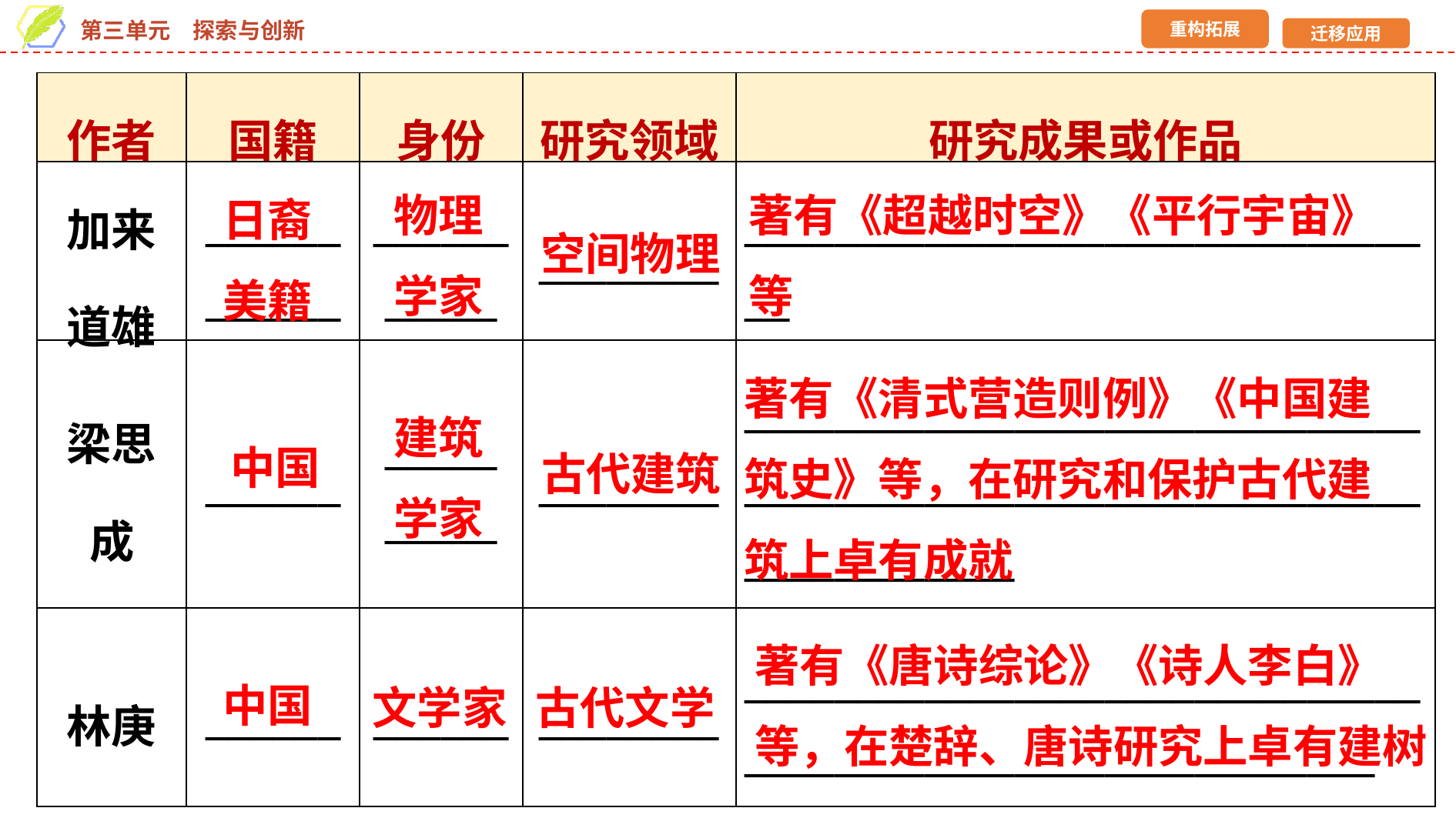

| 作者 | 国籍 | 身份 | 研究领域 | 研究成果或作品 |
| --- | --- | --- | --- | --- |
| 加来 道雄 | \_\_\_\_\_\_\_\_\_\_\_\_ | \_\_\_\_\_\_\_\_\_\_\_ | \_\_\_\_\_\_\_\_ | \_\_\_\_\_\_\_\_\_\_\_\_\_\_\_\_\_\_\_\_\_\_\_\_\_\_\_\_\_\_\_\_ |
| 梁思成 | \_\_\_\_\_\_ | \_\_\_\_\_ \_\_\_\_\_ | \_\_\_\_\_\_\_\_ | \_\_\_\_\_\_\_\_\_\_\_\_\_\_\_\_\_\_\_\_\_\_\_\_\_\_\_\_\_\_\_\_\_\_\_\_\_\_\_\_\_\_\_\_\_\_\_\_\_\_\_\_\_\_\_\_\_\_\_\_\_\_\_\_\_\_\_\_\_\_\_\_ |
| 林庚 | \_\_\_\_\_\_ | \_\_\_\_\_\_ | \_\_\_\_\_\_\_\_ | \_\_\_\_\_\_\_\_\_\_\_\_\_\_\_\_\_\_\_\_\_\_\_\_\_\_\_\_\_\_\_\_\_\_\_\_\_\_\_\_\_\_\_\_\_\_\_\_\_\_\_\_\_\_\_\_\_\_ |
著有《超越时空》《平行宇宙》等
日裔
美籍
物理
学家
空间物理
著有《清式营造则例》《中国建筑史》等，在研究和保护古代建筑上卓有成就
建筑
学家
中国
古代建筑
著有《唐诗综论》《诗人李白》
等，在楚辞、唐诗研究上卓有建树
中国
文学家
古代文学